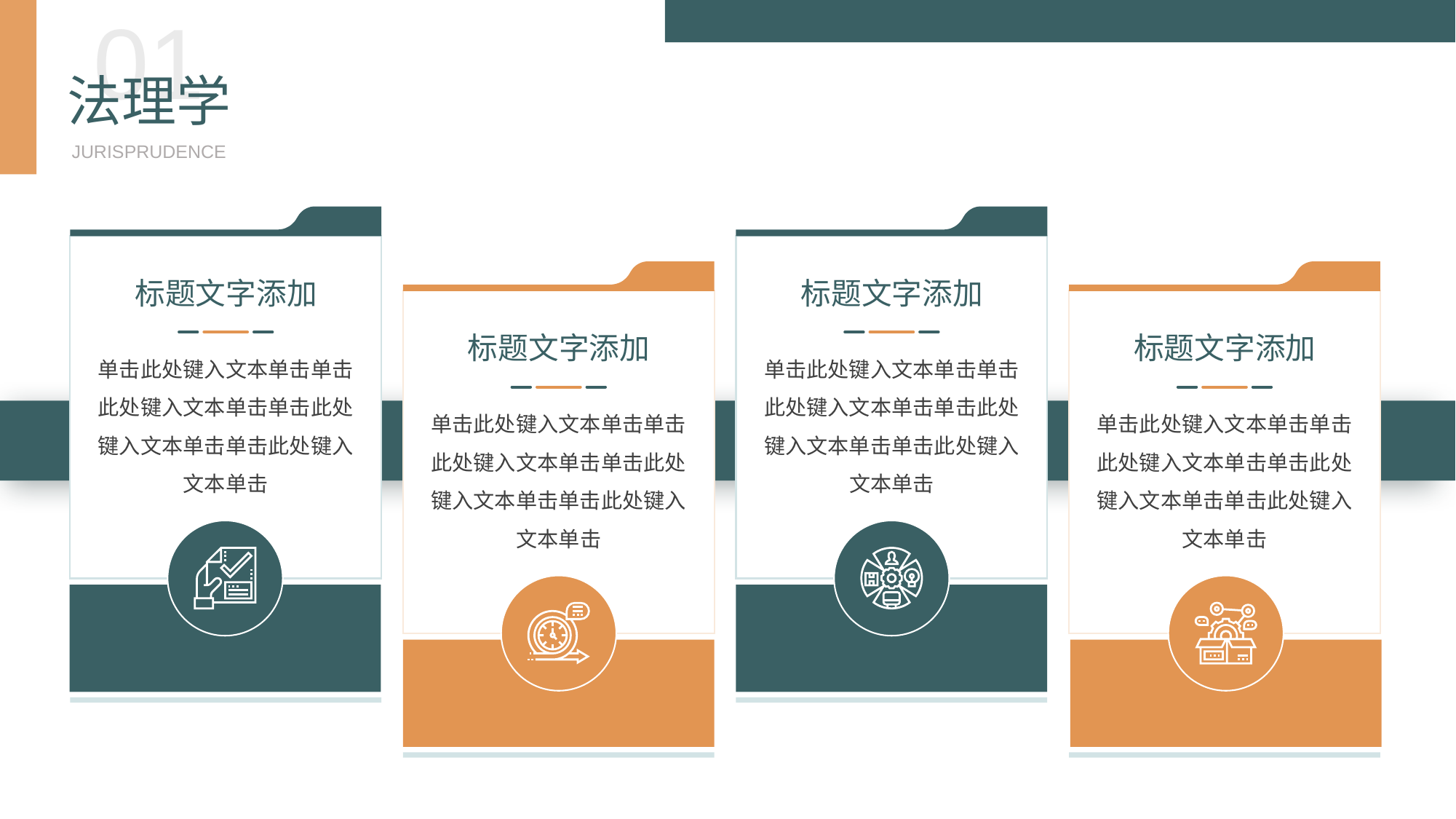

BY YUSHEN
01

法理学
JURISPRUDENCE

标题文字添加
单击此处键入文本单击单击此处键入文本单击单击此处键入文本单击单击此处键入文本单击

标题文字添加
单击此处键入文本单击单击此处键入文本单击单击此处键入文本单击单击此处键入文本单击

标题文字添加
单击此处键入文本单击单击此处键入文本单击单击此处键入文本单击单击此处键入文本单击

标题文字添加
单击此处键入文本单击单击此处键入文本单击单击此处键入文本单击单击此处键入文本单击